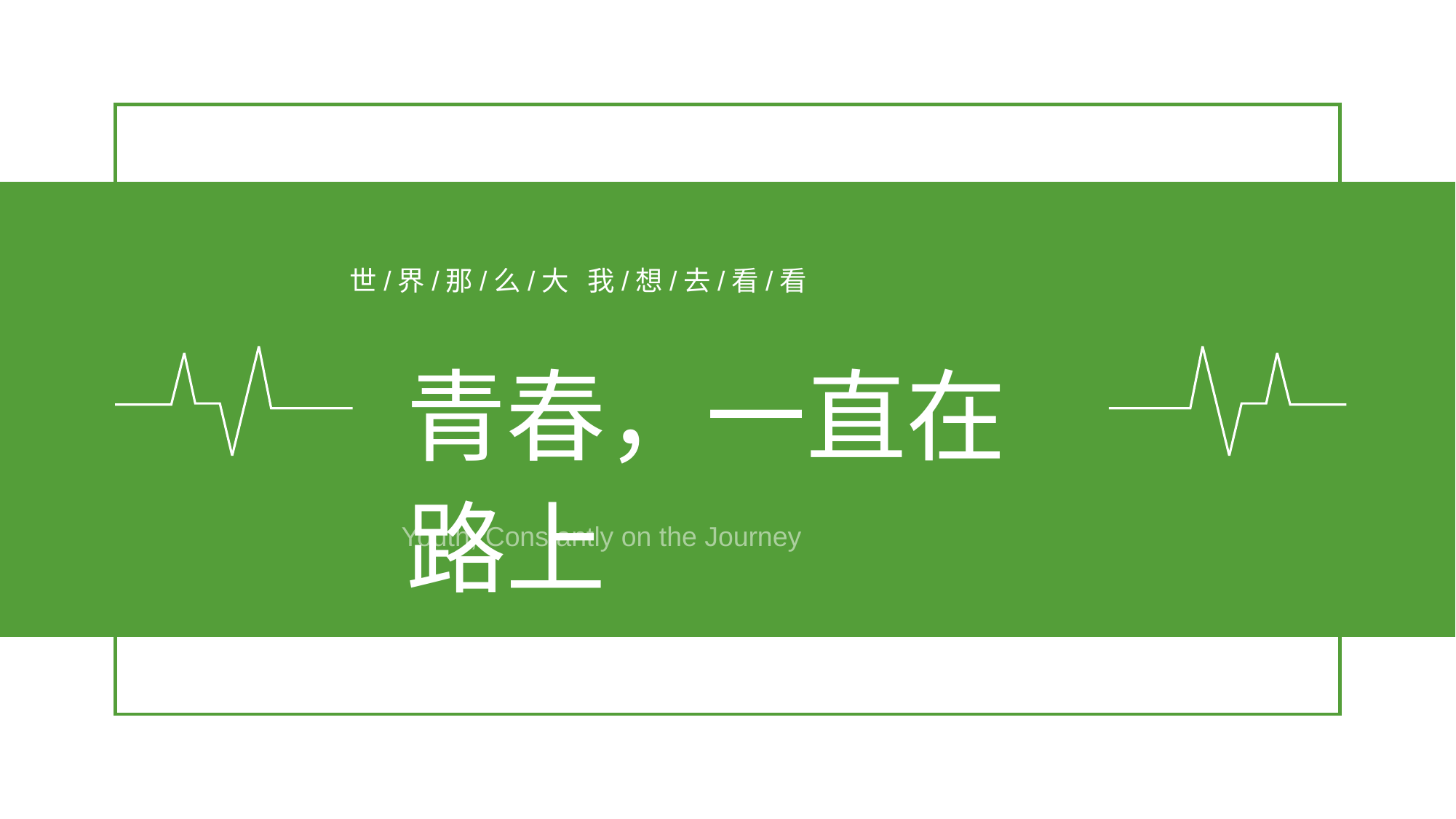

世/界/那/么/大   我/想/去/看/看
青春，一直在路上

Youth, Constantly on the Journey